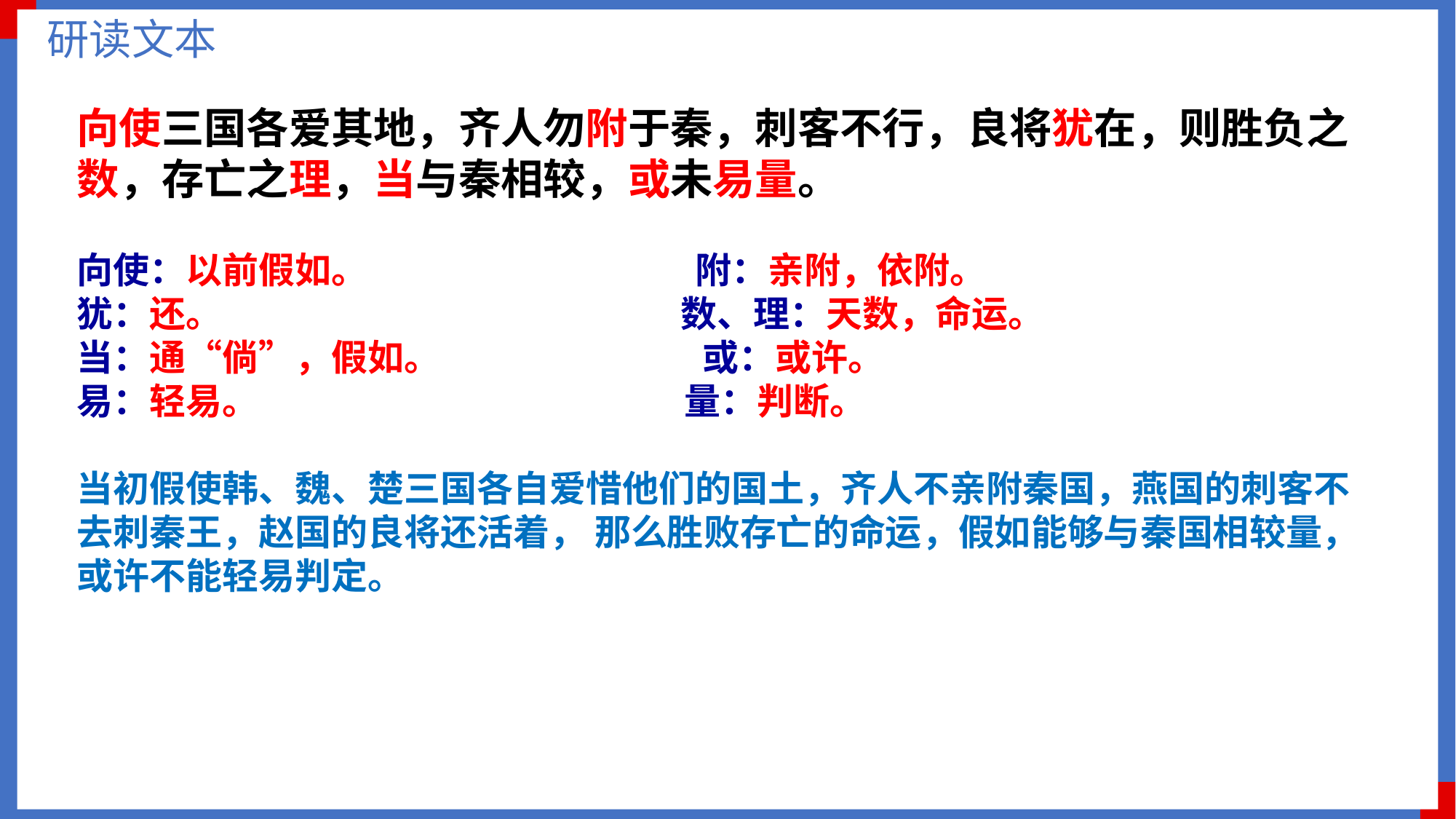

研读文本
向使三国各爱其地，齐人勿附于秦，刺客不行，良将犹在，则胜负之数，存亡之理，当与秦相较，或未易量。

向使：以前假如。                                        附：亲附，依附。
犹：还。                                                        数、理：天数，命运。
当：通“倘”，假如。                                或：或许。
易：轻易。                                                    量：判断。

当初假使韩、魏、楚三国各自爱惜他们的国土，齐人不亲附秦国，燕国的刺客不去刺秦王，赵国的良将还活着， 那么胜败存亡的命运，假如能够与秦国相较量，或许不能轻易判定。